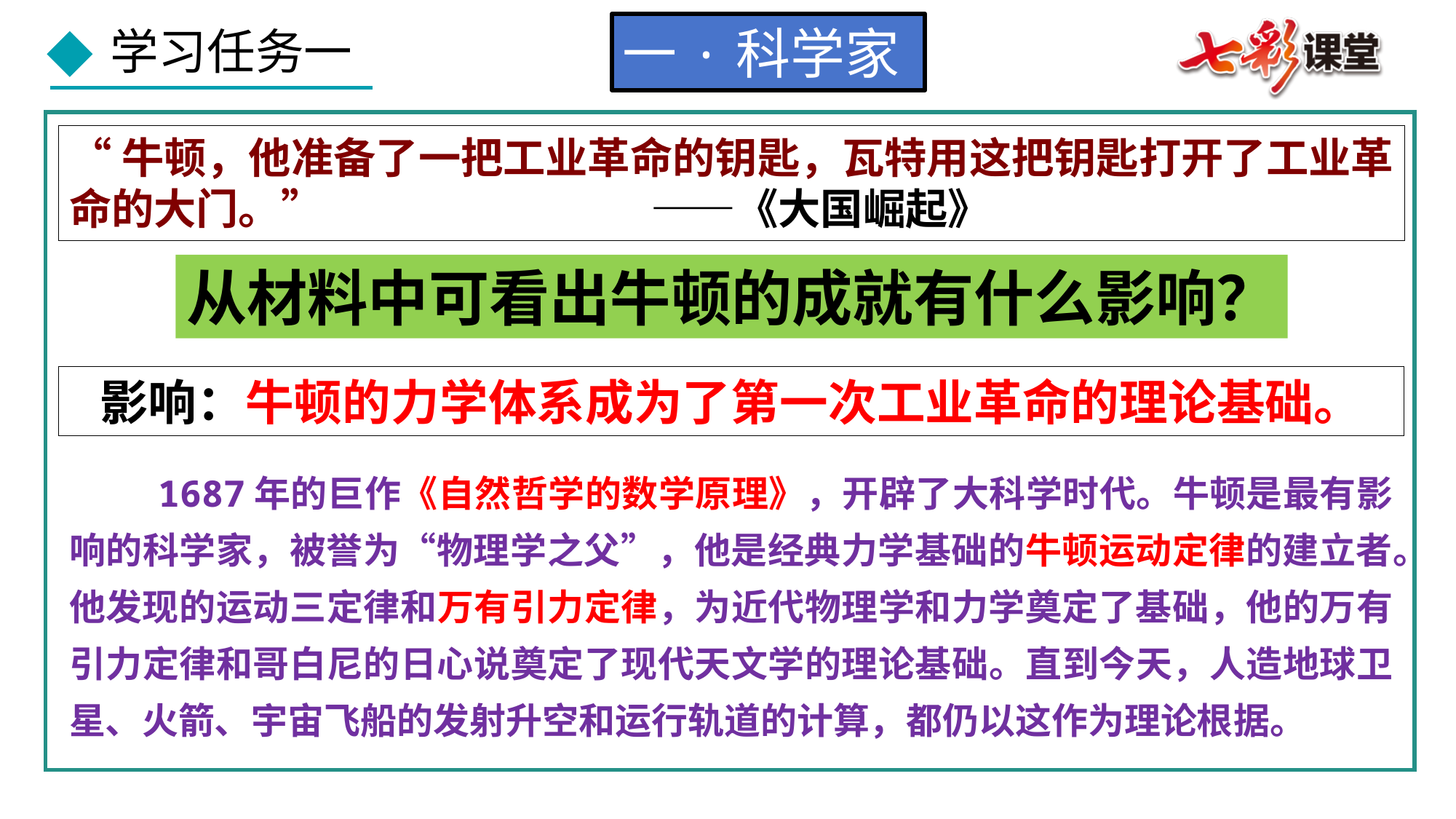

一·科学家
“牛顿，他准备了一把工业革命的钥匙，瓦特用这把钥匙打开了工业革命的大门。”                                  ——《大国崛起》

从材料中可看出牛顿的成就有什么影响？
影响：牛顿的力学体系成为了第一次工业革命的理论基础。
    1687年的巨作《自然哲学的数学原理》，开辟了大科学时代。牛顿是最有影响的科学家，被誉为“物理学之父”，他是经典力学基础的牛顿运动定律的建立者。他发现的运动三定律和万有引力定律，为近代物理学和力学奠定了基础，他的万有引力定律和哥白尼的日心说奠定了现代天文学的理论基础。直到今天，人造地球卫星、火箭、宇宙飞船的发射升空和运行轨道的计算，都仍以这作为理论根据。